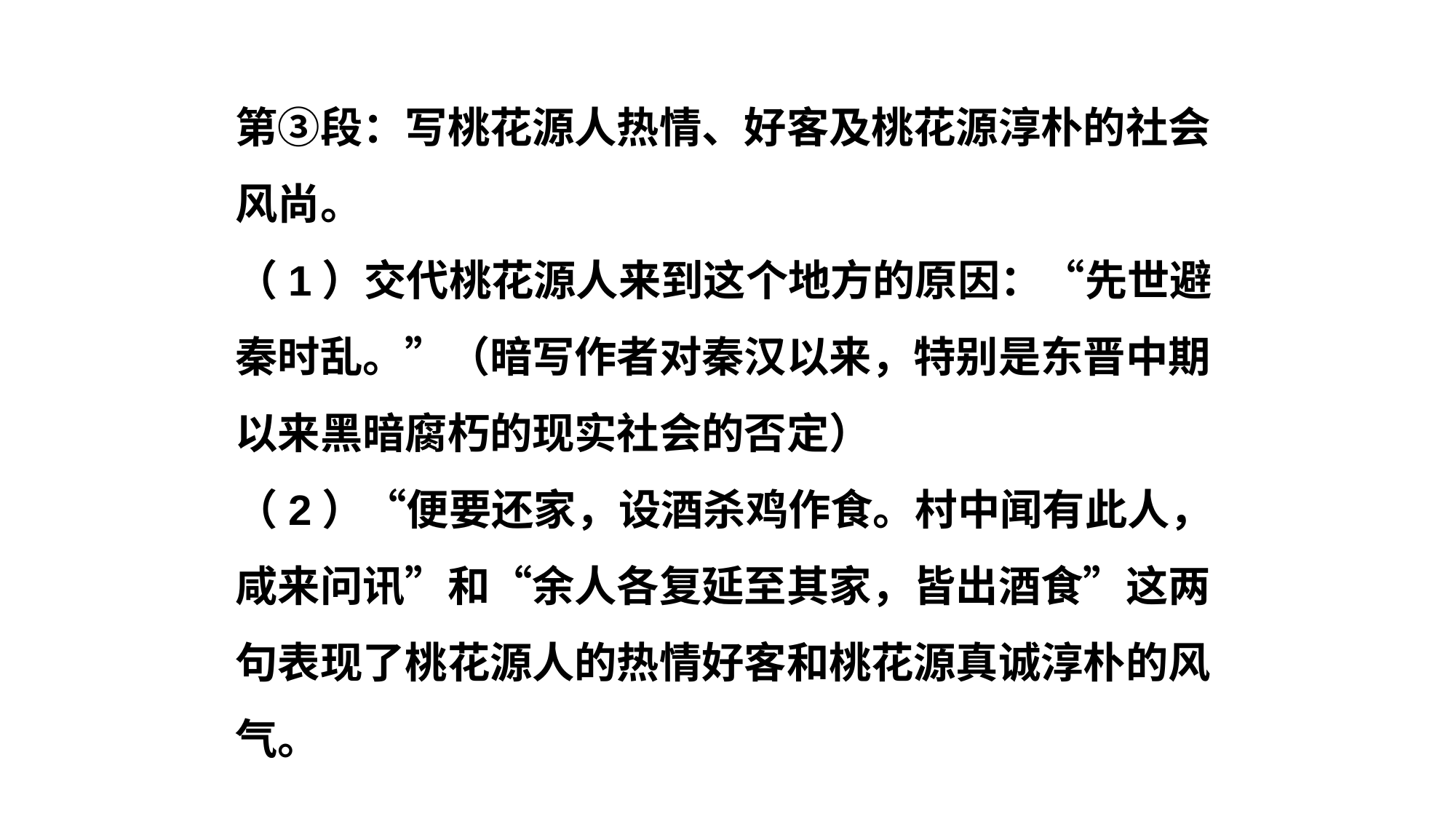

第③段：写桃花源人热情、好客及桃花源淳朴的社会风尚。
（1）交代桃花源人来到这个地方的原因：“先世避秦时乱。”（暗写作者对秦汉以来，特别是东晋中期以来黑暗腐朽的现实社会的否定）
（2）“便要还家，设酒杀鸡作食。村中闻有此人，咸来问讯”和“余人各复延至其家，皆出酒食”这两句表现了桃花源人的热情好客和桃花源真诚淳朴的风气。